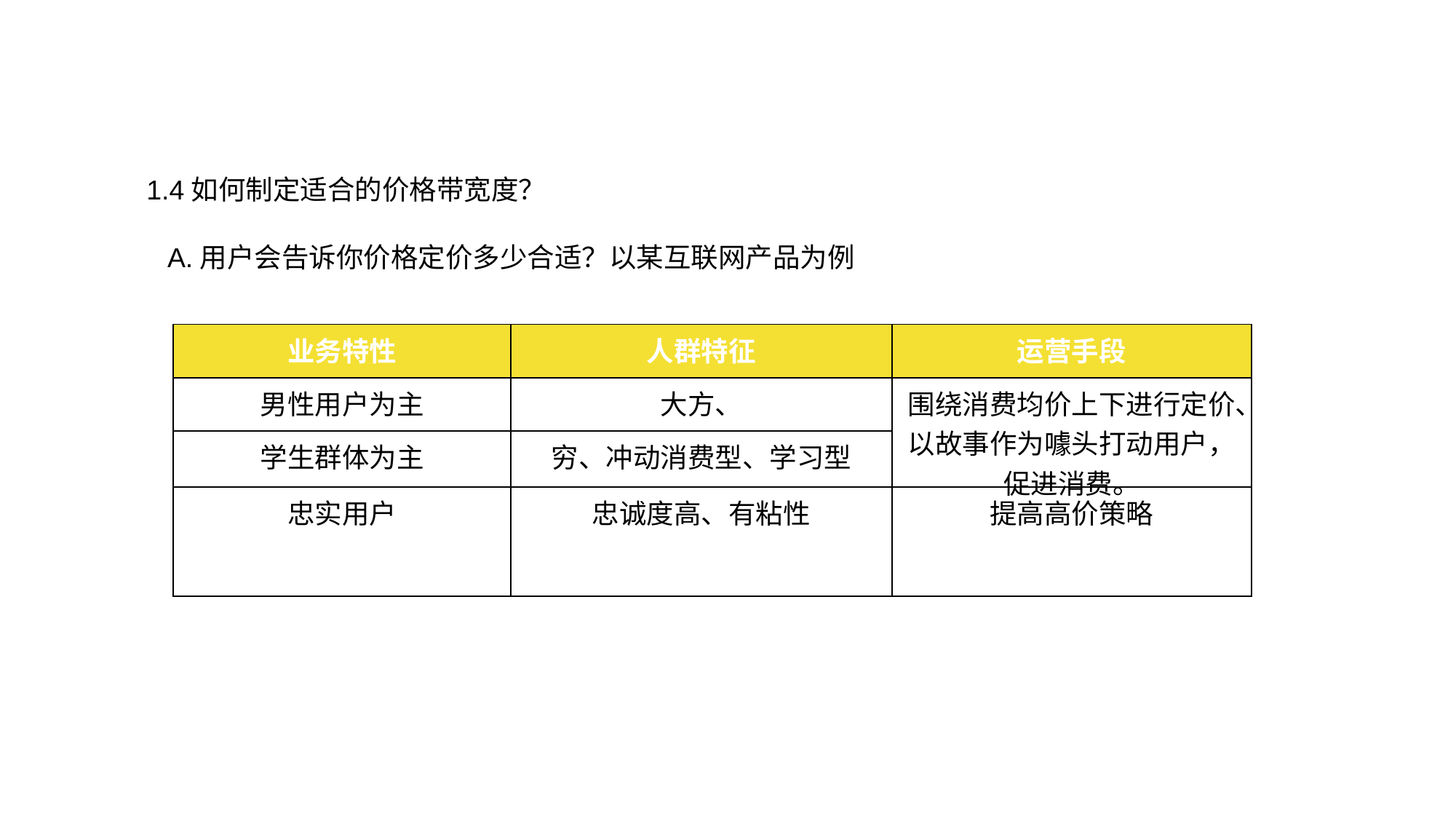

1.4如何制定适合的价格带宽度？
A.用户会告诉你价格定价多少合适？以某互联网产品为例
| 业务特性 | 人群特征 | 运营手段 |
| --- | --- | --- |
| 男性用户为主 | 大方、 | 围绕消费均价上下进行定价、以故事作为噱头打动用户，促进消费。 |
| 学生群体为主 | 穷、冲动消费型、学习型 |  |
| 忠实用户 | 忠诚度高、有粘性 | 提高高价策略 |